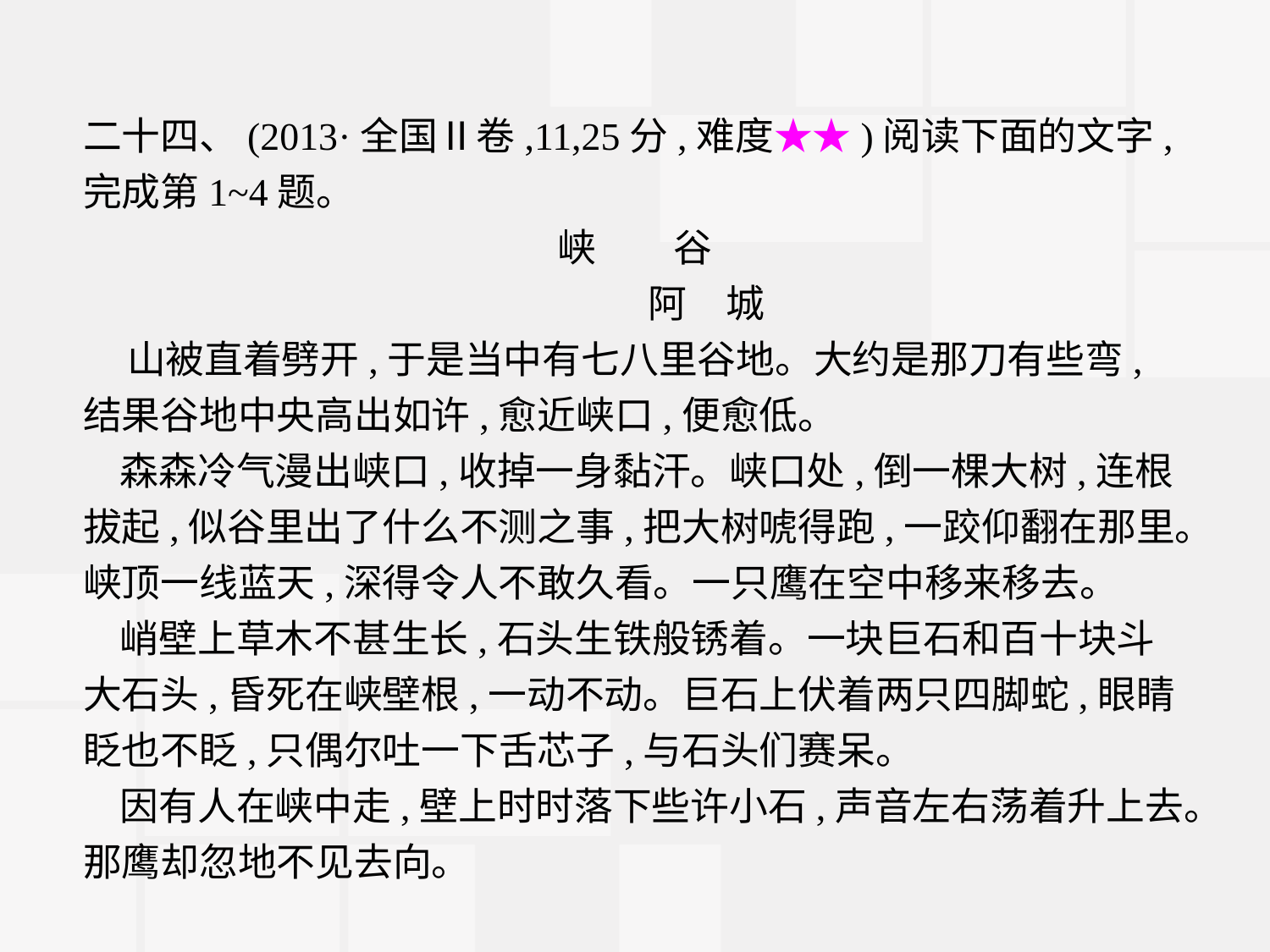

二十四、(2013·全国Ⅱ卷,11,25分,难度★★)阅读下面的文字,完成第1~4题。
峡　　谷
	阿　城
    山被直着劈开,于是当中有七八里谷地。大约是那刀有些弯,结果谷地中央高出如许,愈近峡口,便愈低。
森森冷气漫出峡口,收掉一身黏汗。峡口处,倒一棵大树,连根拔起,似谷里出了什么不测之事,把大树唬得跑,一跤仰翻在那里。峡顶一线蓝天,深得令人不敢久看。一只鹰在空中移来移去。
峭壁上草木不甚生长,石头生铁般锈着。一块巨石和百十块斗大石头,昏死在峡壁根,一动不动。巨石上伏着两只四脚蛇,眼睛眨也不眨,只偶尔吐一下舌芯子,与石头们赛呆。
因有人在峡中走,壁上时时落下些许小石,声音左右荡着升上去。那鹰却忽地不见去向。